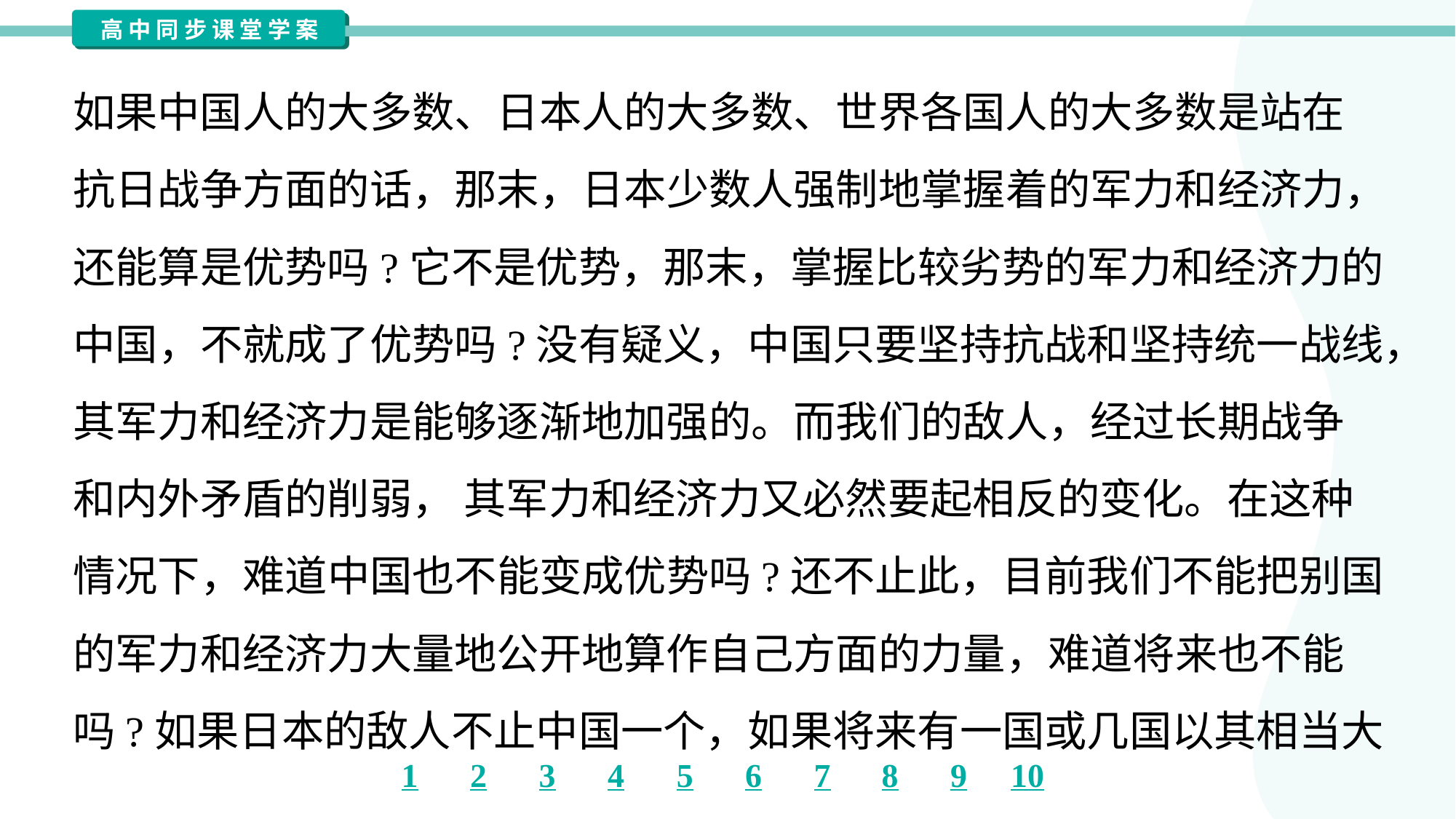

如果中国人的大多数、日本人的大多数、世界各国人的大多数是站在
抗日战争方面的话，那末，日本少数人强制地掌握着的军力和经济力，
还能算是优势吗?它不是优势，那末，掌握比较劣势的军力和经济力的
中国，不就成了优势吗?没有疑义，中国只要坚持抗战和坚持统一战线，
其军力和经济力是能够逐渐地加强的。而我们的敌人，经过长期战争
和内外矛盾的削弱， 其军力和经济力又必然要起相反的变化。在这种
情况下，难道中国也不能变成优势吗?还不止此，目前我们不能把别国
的军力和经济力大量地公开地算作自己方面的力量，难道将来也不能
吗?如果日本的敌人不止中国一个，如果将来有一国或几国以其相当大